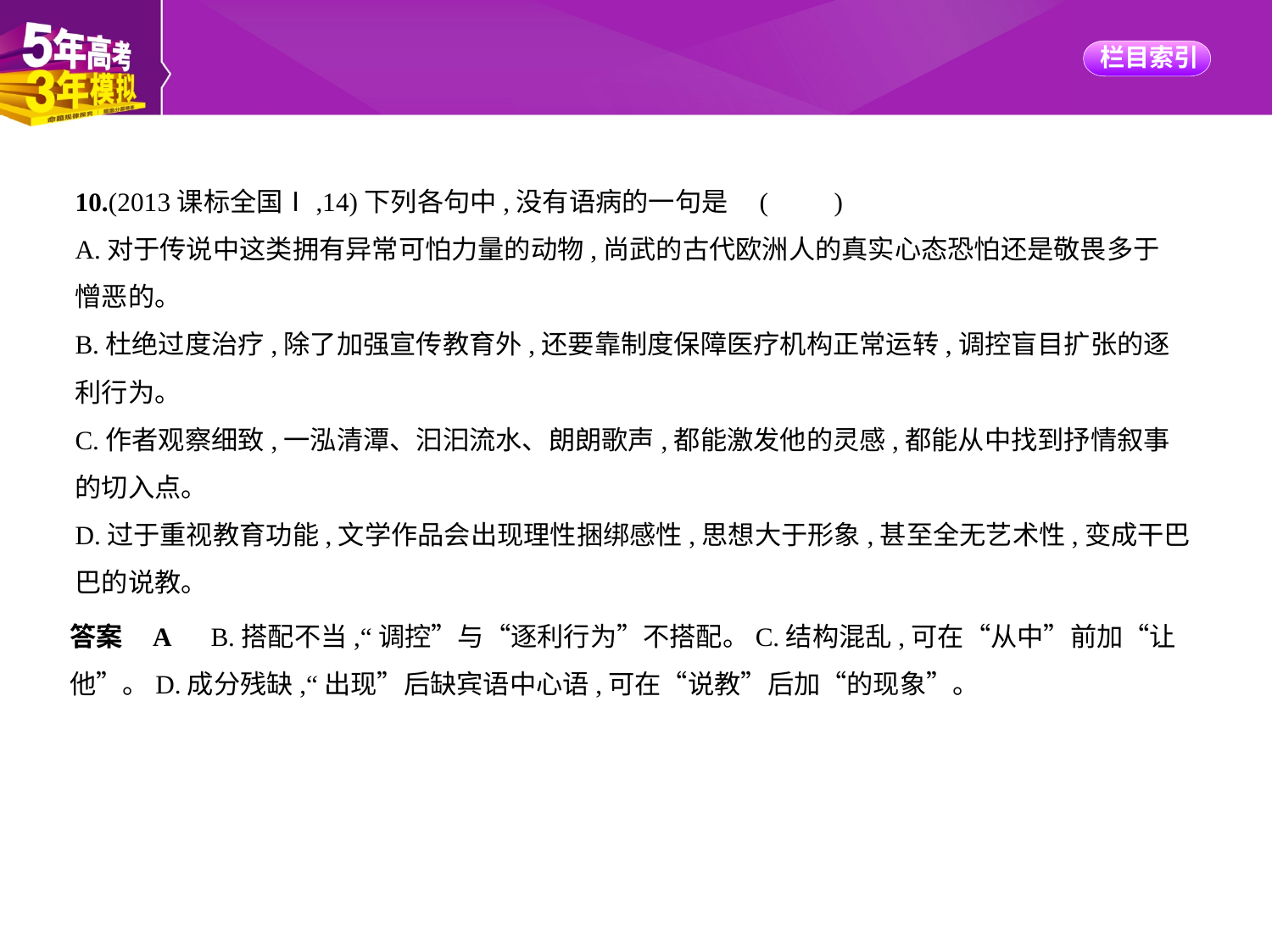

10.(2013课标全国Ⅰ,14)下列各句中,没有语病的一句是 (　　)
A.对于传说中这类拥有异常可怕力量的动物,尚武的古代欧洲人的真实心态恐怕还是敬畏多于
憎恶的。
B.杜绝过度治疗,除了加强宣传教育外,还要靠制度保障医疗机构正常运转,调控盲目扩张的逐
利行为。
C.作者观察细致,一泓清潭、汩汩流水、朗朗歌声,都能激发他的灵感,都能从中找到抒情叙事
的切入点。
D.过于重视教育功能,文学作品会出现理性捆绑感性,思想大于形象,甚至全无艺术性,变成干巴
巴的说教。
答案    A　B.搭配不当,“调控”与“逐利行为”不搭配。C.结构混乱,可在“从中”前加“让
他”。D.成分残缺,“出现”后缺宾语中心语,可在“说教”后加“的现象”。